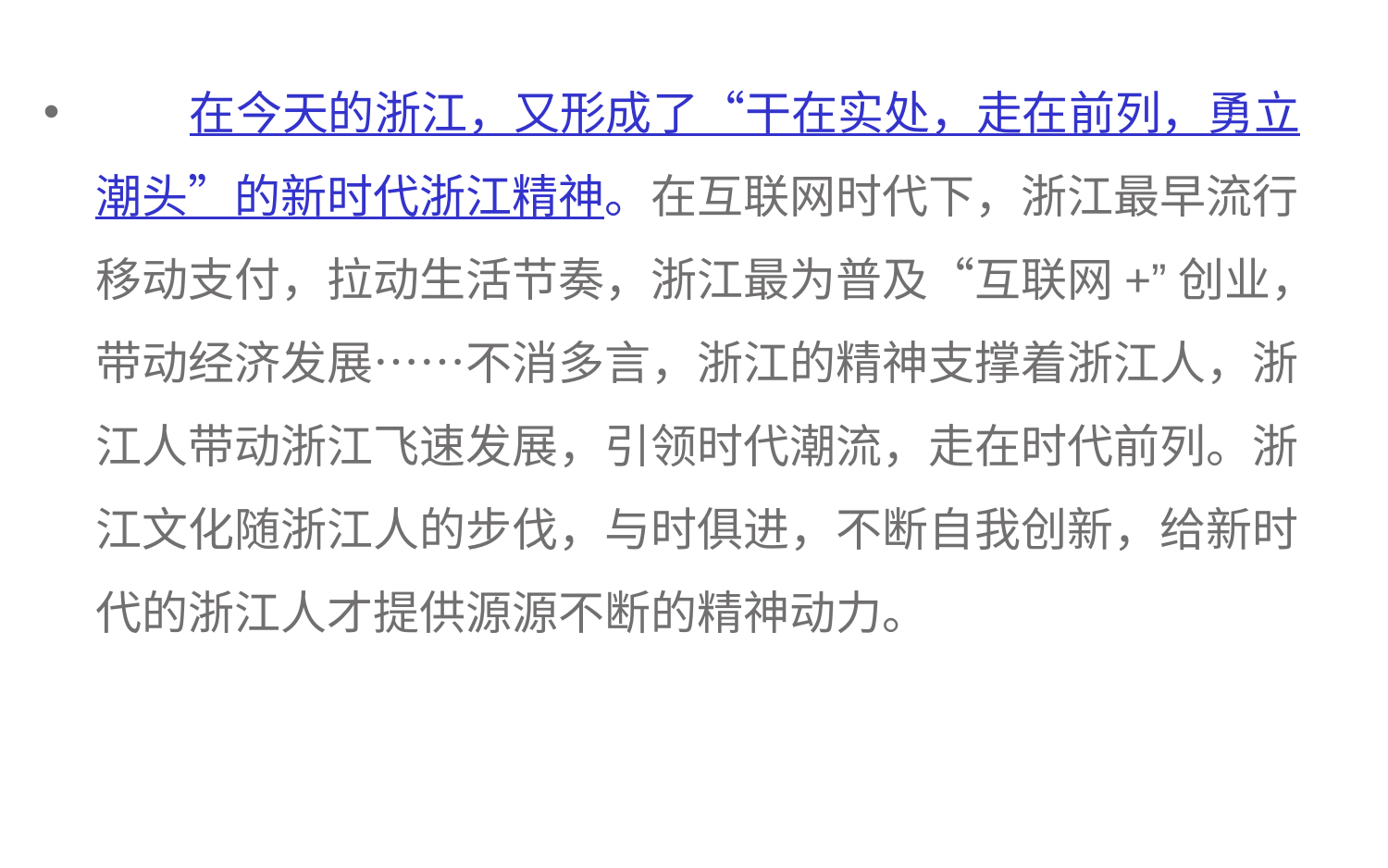

在今天的浙江，又形成了“干在实处，走在前列，勇立潮头”的新时代浙江精神。在互联网时代下，浙江最早流行移动支付，拉动生活节奏，浙江最为普及“互联网+”创业，带动经济发展……不消多言，浙江的精神支撑着浙江人，浙江人带动浙江飞速发展，引领时代潮流，走在时代前列。浙江文化随浙江人的步伐，与时俱进，不断自我创新，给新时代的浙江人才提供源源不断的精神动力。